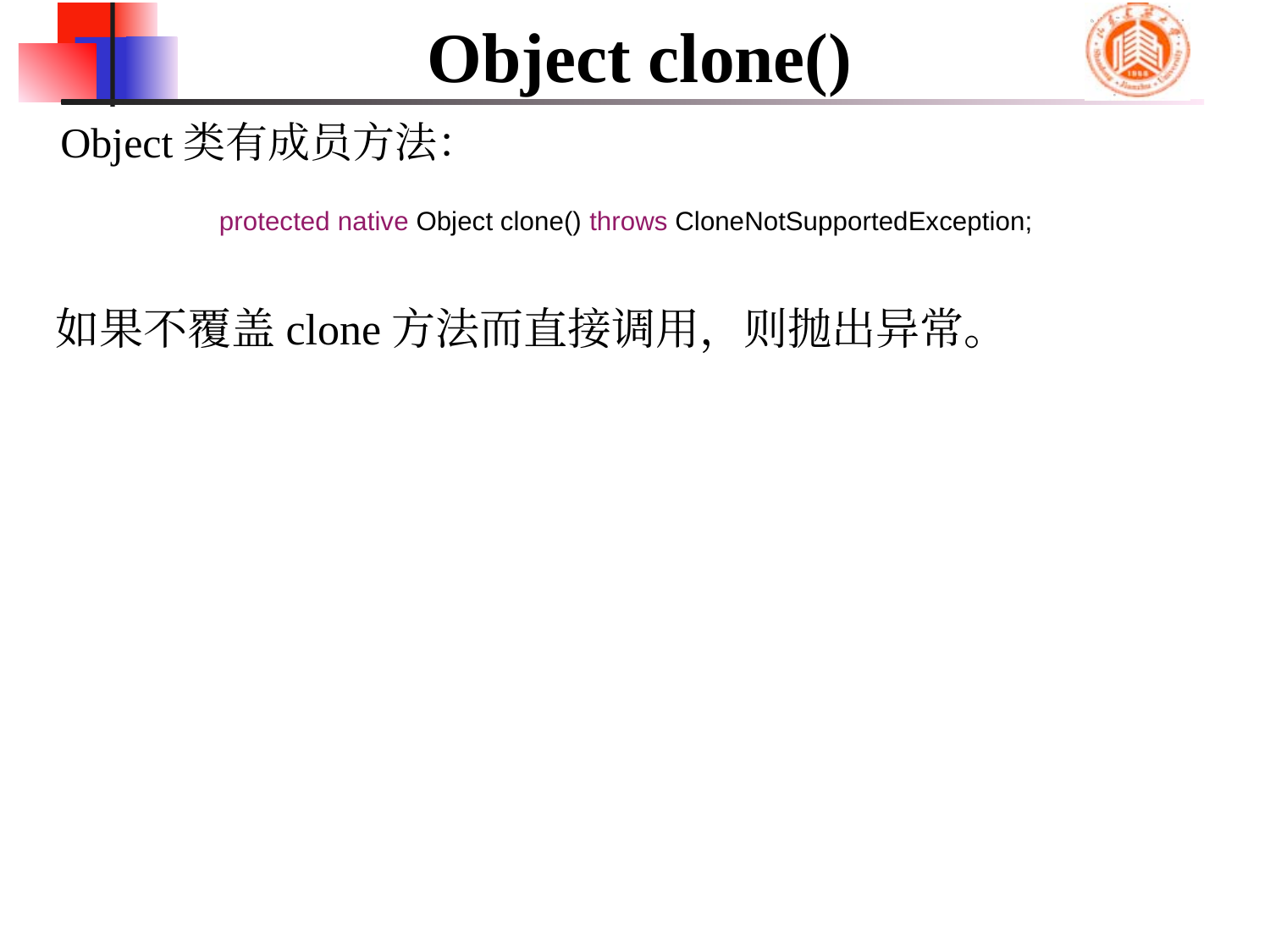

# Object clone()
Object类有成员方法：
        protected native Object clone() throws CloneNotSupportedException;
如果不覆盖clone方法而直接调用，则抛出异常。